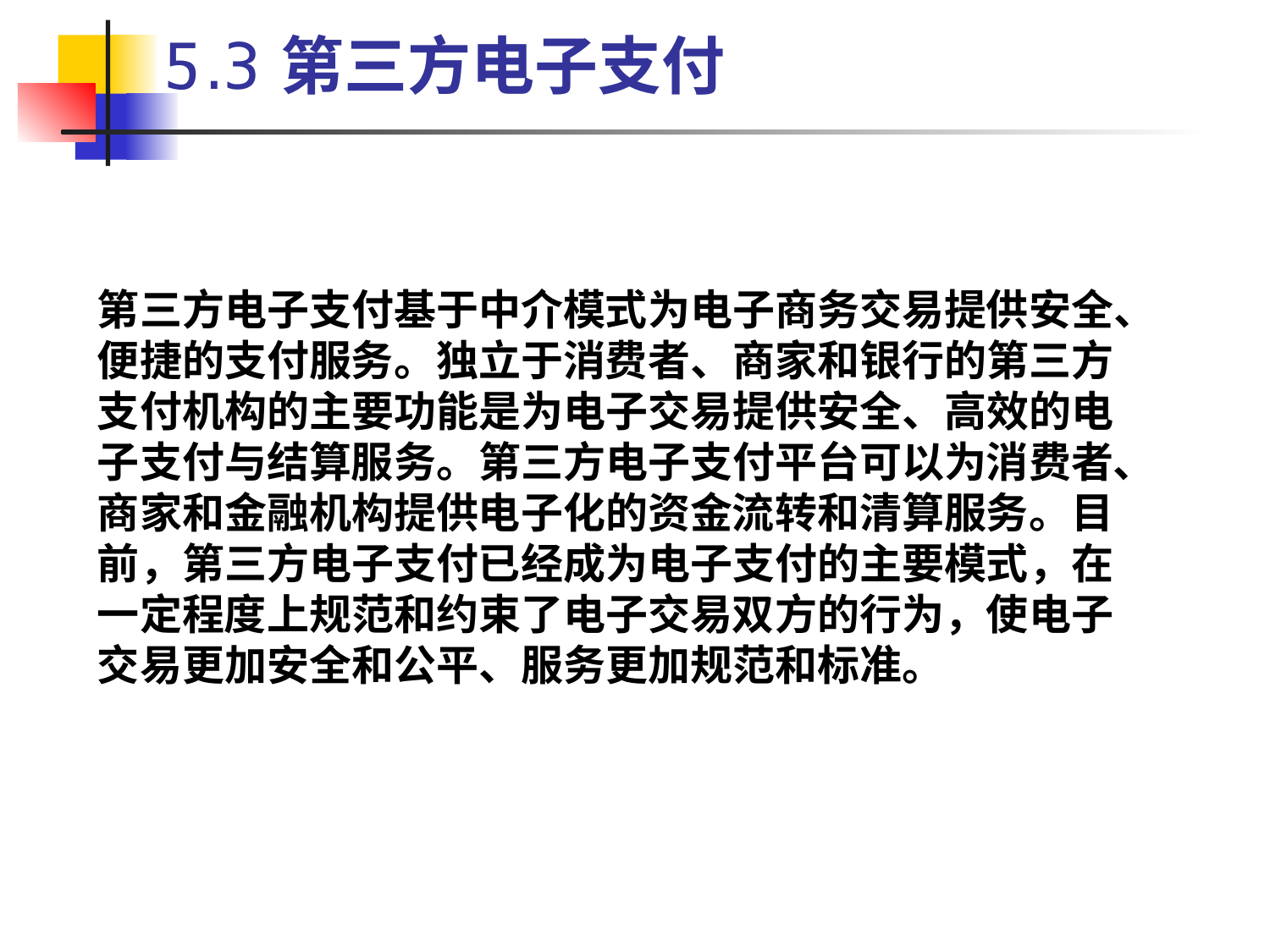

5.3第三方电子支付
第三方电子支付基于中介模式为电子商务交易提供安全、便捷的支付服务。独立于消费者、商家和银行的第三方支付机构的主要功能是为电子交易提供安全、高效的电子支付与结算服务。第三方电子支付平台可以为消费者、商家和金融机构提供电子化的资金流转和清算服务。目前，第三方电子支付已经成为电子支付的主要模式，在一定程度上规范和约束了电子交易双方的行为，使电子交易更加安全和公平、服务更加规范和标准。